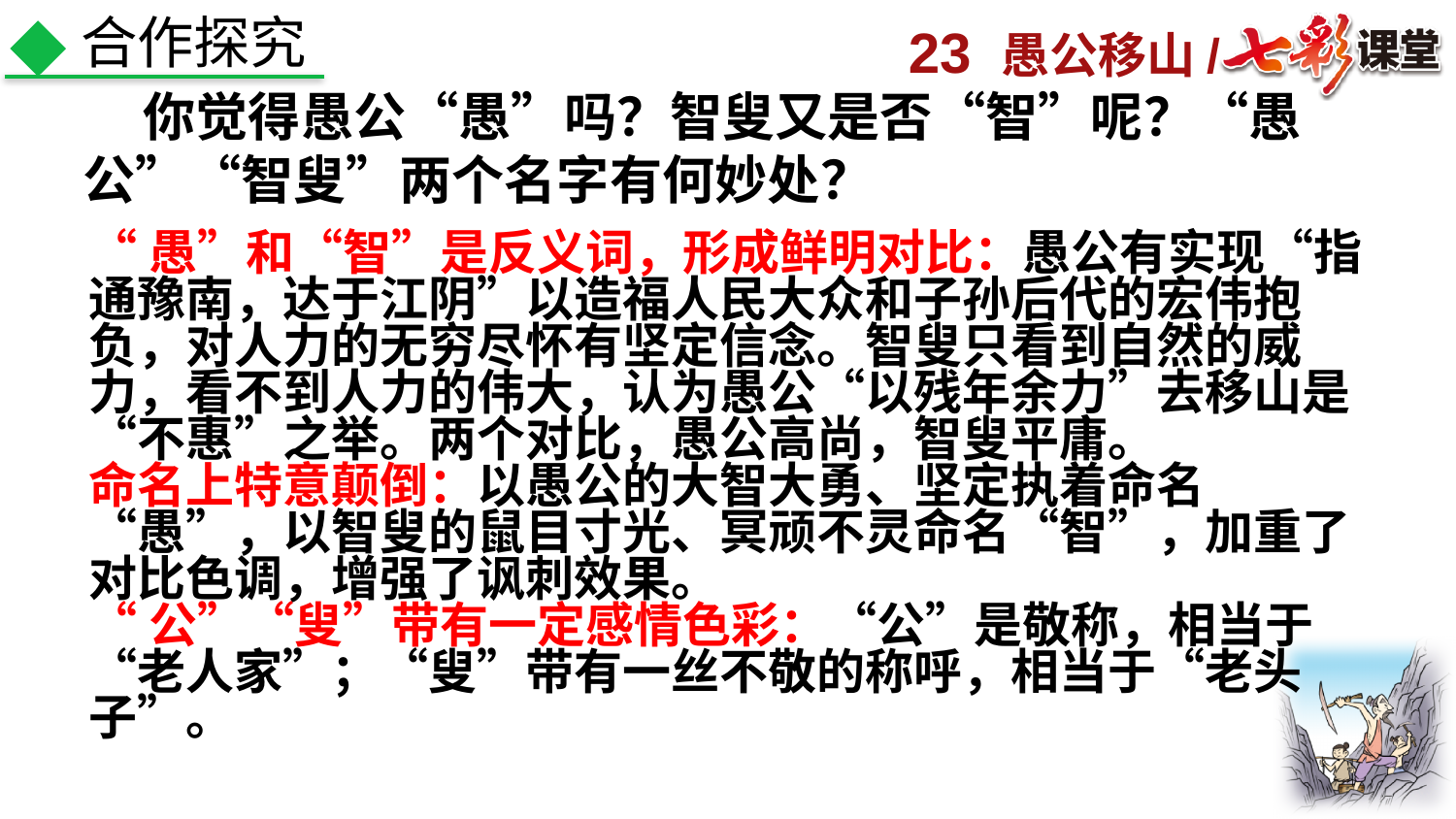

合作探究

    你觉得愚公“愚”吗？智叟又是否“智”呢？“愚公”“智叟”两个名字有何妙处？
“愚”和“智”是反义词，形成鲜明对比：愚公有实现“指通豫南，达于江阴”以造福人民大众和子孙后代的宏伟抱负，对人力的无穷尽怀有坚定信念。智叟只看到自然的威力，看不到人力的伟大，认为愚公“以残年余力”去移山是“不惠”之举。两个对比，愚公高尚，智叟平庸。
命名上特意颠倒：以愚公的大智大勇、坚定执着命名“愚”，以智叟的鼠目寸光、冥顽不灵命名“智”，加重了对比色调，增强了讽刺效果。
“公”“叟”带有一定感情色彩：“公”是敬称，相当于“老人家”；“叟”带有一丝不敬的称呼，相当于“老头子”。